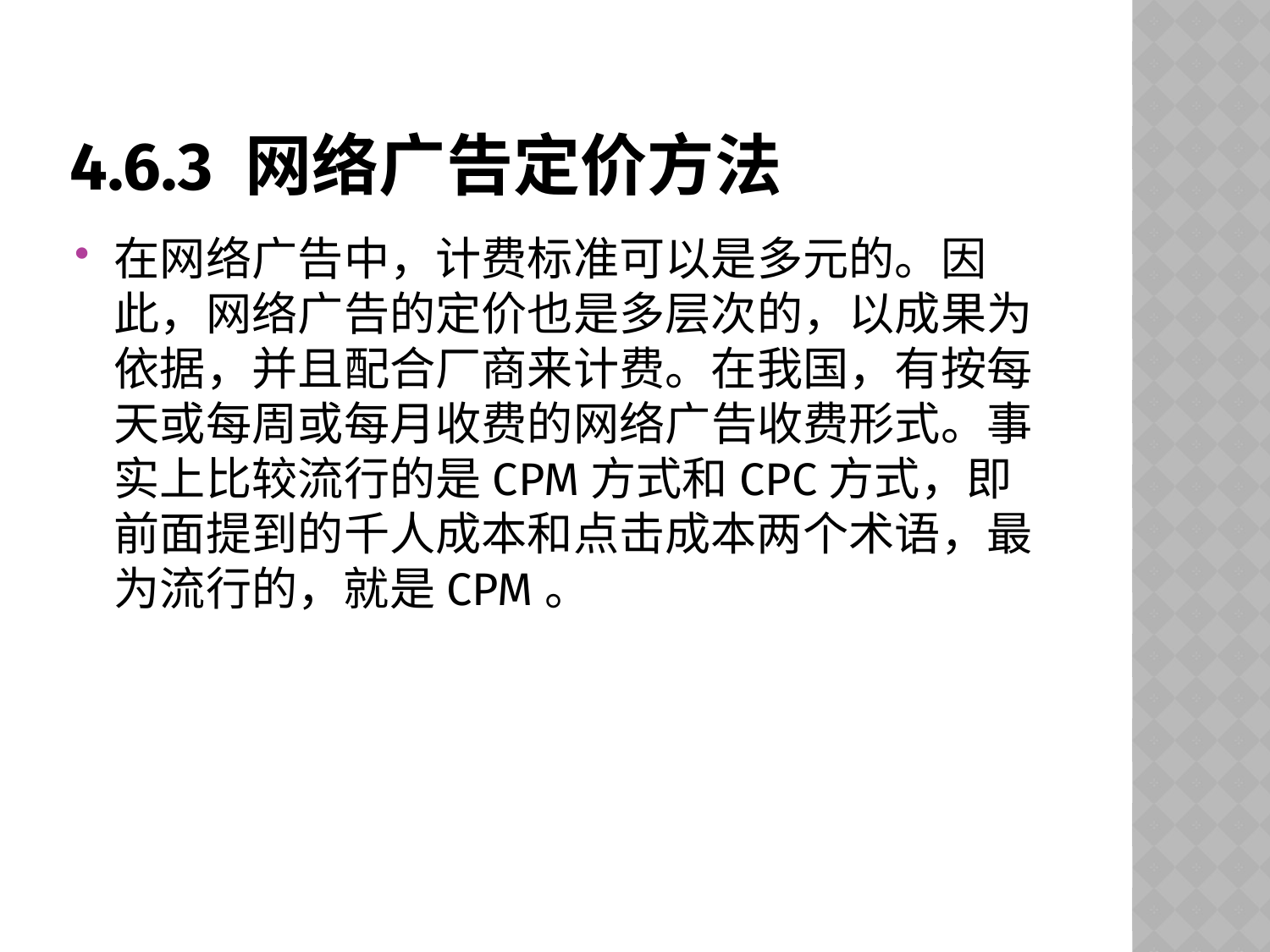

# 4.6.3 网络广告定价方法
在网络广告中，计费标准可以是多元的。因此，网络广告的定价也是多层次的，以成果为依据，并且配合厂商来计费。在我国，有按每天或每周或每月收费的网络广告收费形式。事实上比较流行的是CPM方式和CPC方式，即前面提到的千人成本和点击成本两个术语，最为流行的，就是CPM。